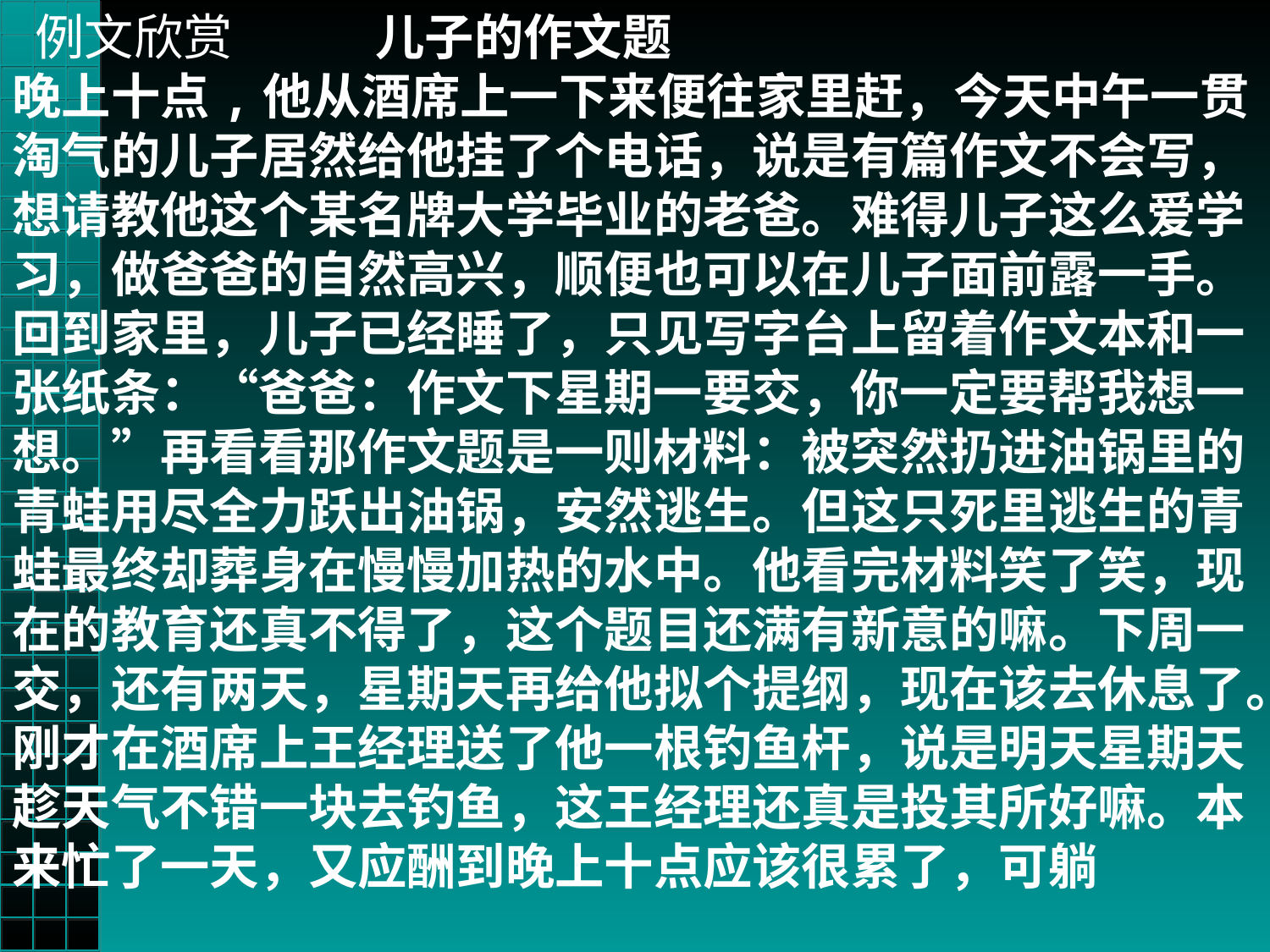

例文欣赏             儿子的作文题
晚上十点,他从酒席上一下来便往家里赶，今天中午一贯淘气的儿子居然给他挂了个电话，说是有篇作文不会写，想请教他这个某名牌大学毕业的老爸。难得儿子这么爱学习，做爸爸的自然高兴，顺便也可以在儿子面前露一手。
回到家里，儿子已经睡了，只见写字台上留着作文本和一张纸条：“爸爸：作文下星期一要交，你一定要帮我想一想。”再看看那作文题是一则材料：被突然扔进油锅里的青蛙用尽全力跃出油锅，安然逃生。但这只死里逃生的青蛙最终却葬身在慢慢加热的水中。他看完材料笑了笑，现在的教育还真不得了，这个题目还满有新意的嘛。下周一交，还有两天，星期天再给他拟个提纲，现在该去休息了。刚才在酒席上王经理送了他一根钓鱼杆，说是明天星期天趁天气不错一块去钓鱼，这王经理还真是投其所好嘛。本来忙了一天，又应酬到晚上十点应该很累了，可躺